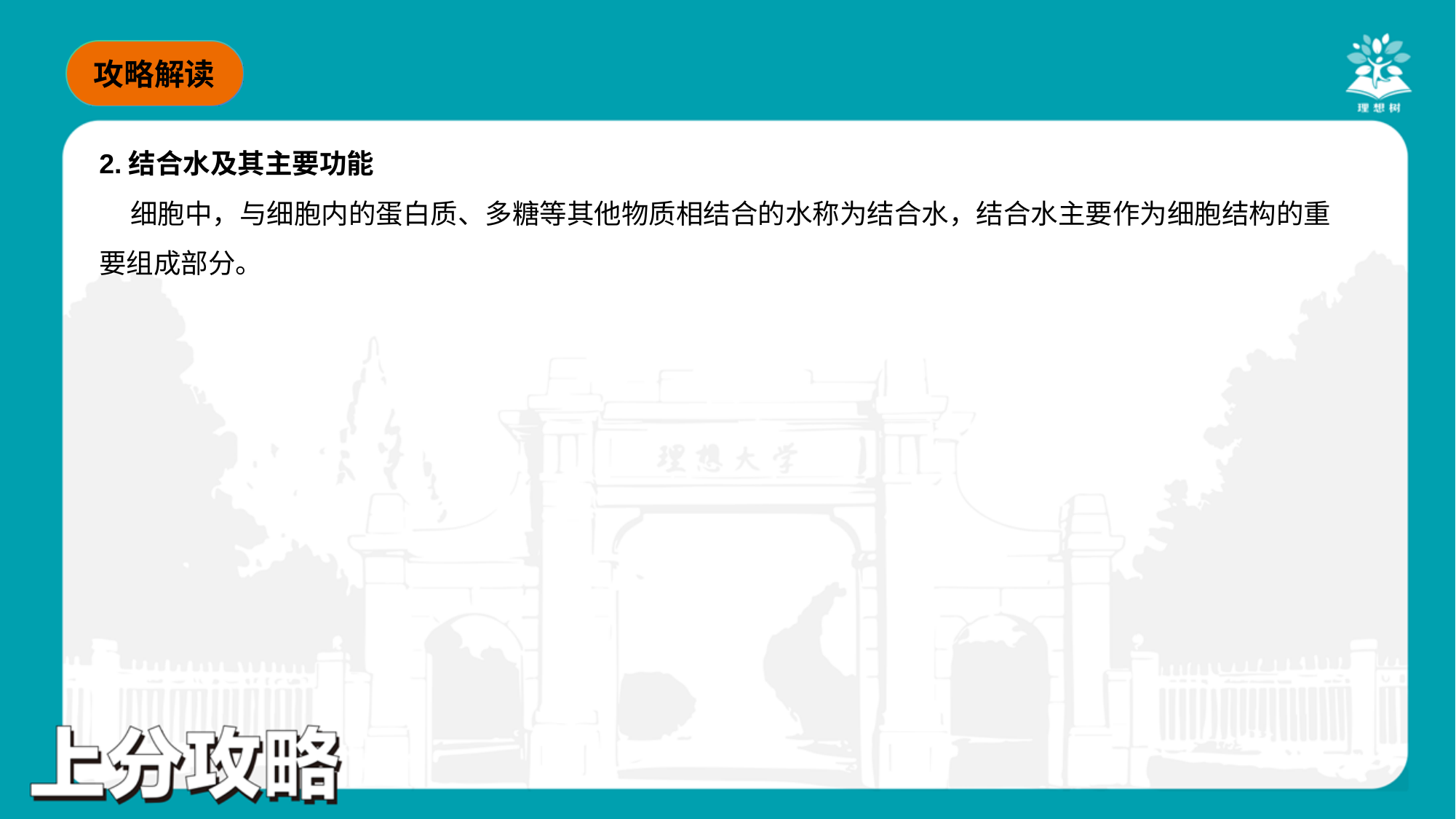

2.结合水及其主要功能
    细胞中，与细胞内的蛋白质、多糖等其他物质相结合的水称为结合水，结合水主要作为细胞结构的重
要组成部分。